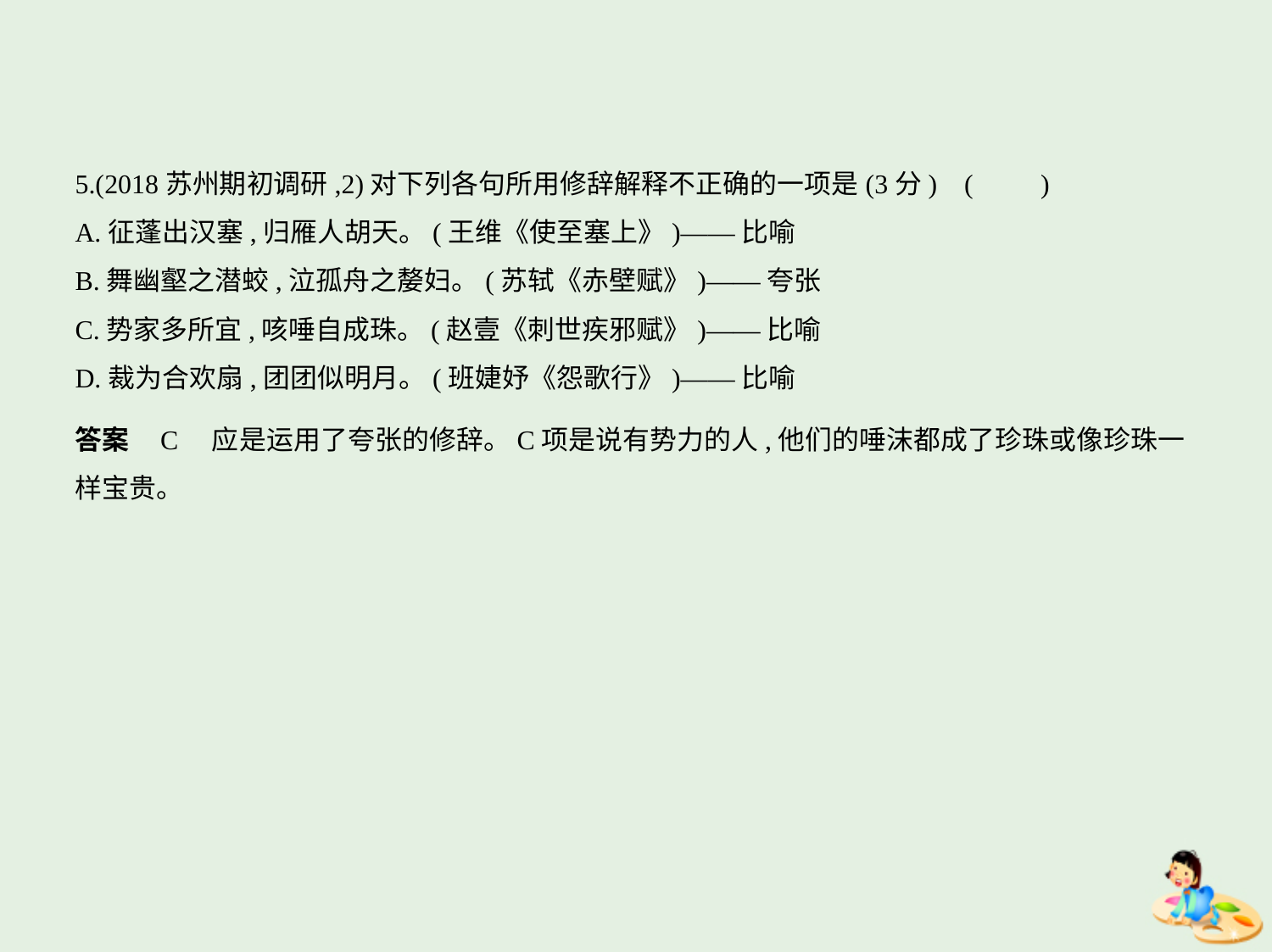

5.(2018苏州期初调研,2)对下列各句所用修辞解释不正确的一项是(3分) (　　)
A.征蓬出汉塞,归雁人胡天。(王维《使至塞上》)——比喻
B.舞幽壑之潜蛟,泣孤舟之嫠妇。(苏轼《赤壁赋》)——夸张
C.势家多所宜,咳唾自成珠。(赵壹《刺世疾邪赋》)——比喻
D.裁为合欢扇,团团似明月。(班婕妤《怨歌行》)——比喻
答案    C　应是运用了夸张的修辞。C项是说有势力的人,他们的唾沫都成了珍珠或像珍珠一
样宝贵。